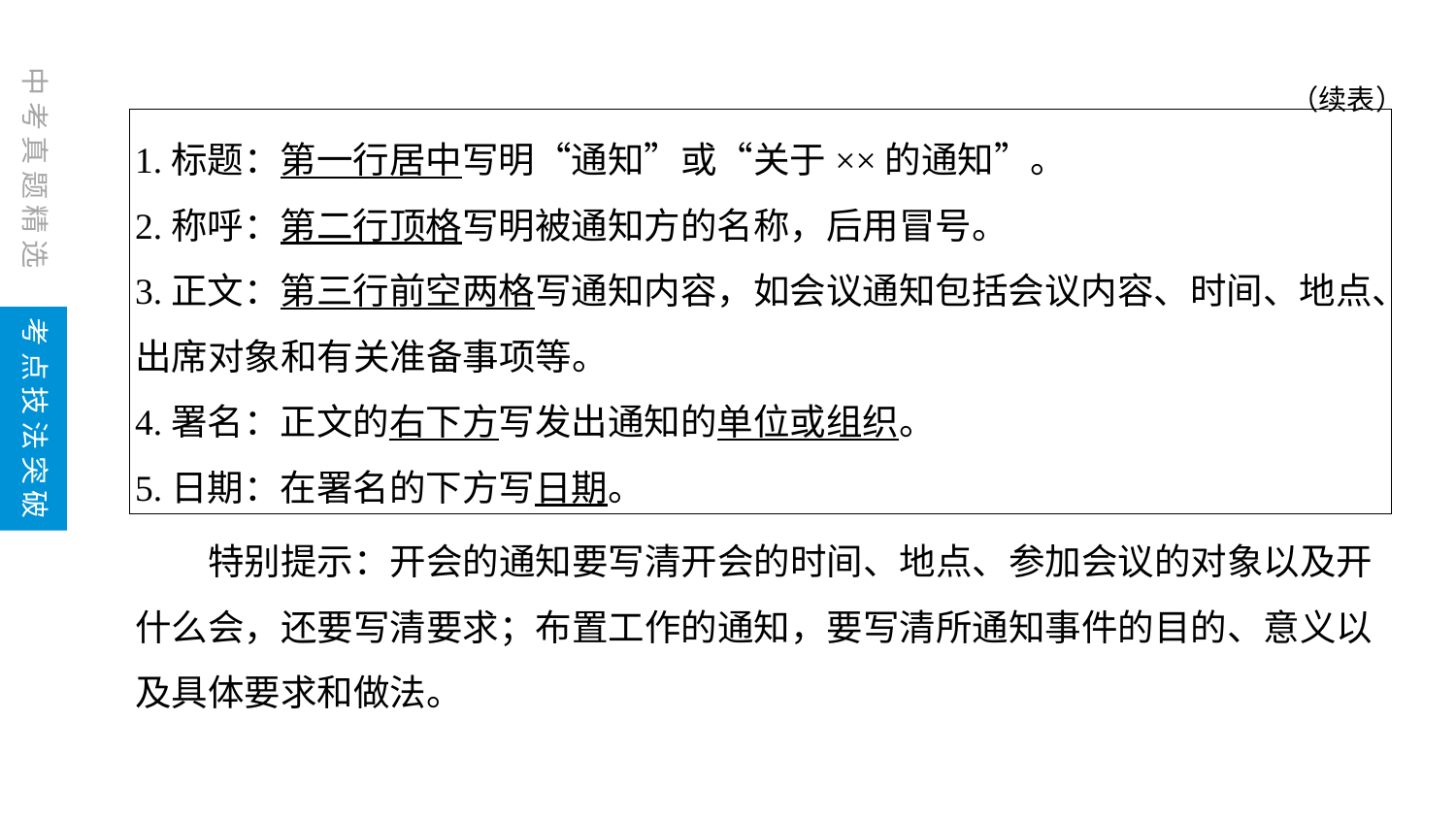

（续表）
1.标题：第一行居中写明“通知”或“关于××的通知”。
2.称呼：第二行顶格写明被通知方的名称，后用冒号。
3.正文：第三行前空两格写通知内容，如会议通知包括会议内容、时间、地点、出席对象和有关准备事项等。
4.署名：正文的右下方写发出通知的单位或组织。
5.日期：在署名的下方写日期。
　　特别提示：开会的通知要写清开会的时间、地点、参加会议的对象以及开什么会，还要写清要求；布置工作的通知，要写清所通知事件的目的、意义以及具体要求和做法。